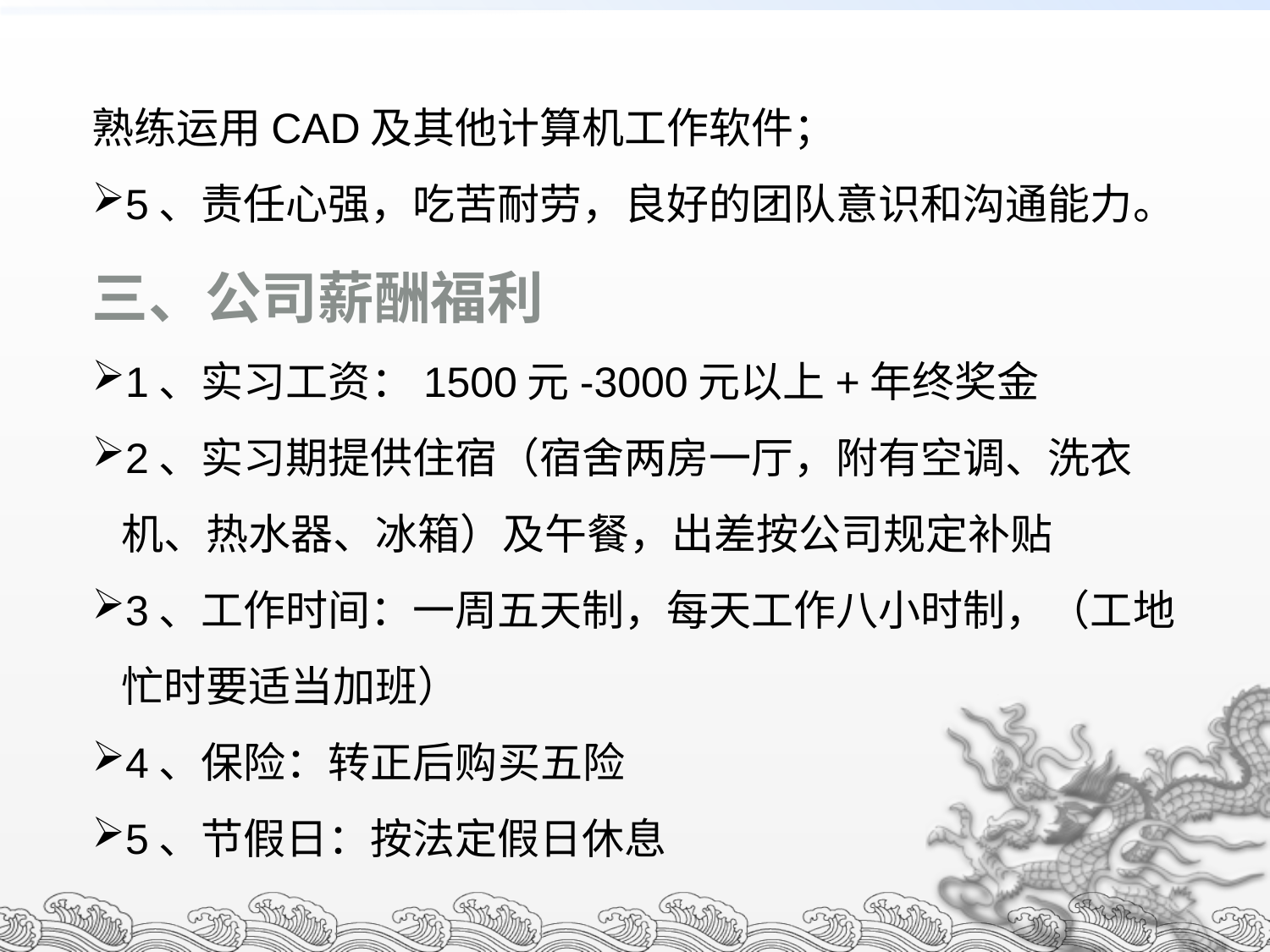

熟练运用CAD及其他计算机工作软件；
5、责任心强，吃苦耐劳，良好的团队意识和沟通能力。
三、公司薪酬福利
1、实习工资：1500元-3000元以上+年终奖金
2、实习期提供住宿（宿舍两房一厅，附有空调、洗衣机、热水器、冰箱）及午餐，出差按公司规定补贴
3、工作时间：一周五天制，每天工作八小时制，（工地忙时要适当加班）
4、保险：转正后购买五险
5、节假日：按法定假日休息